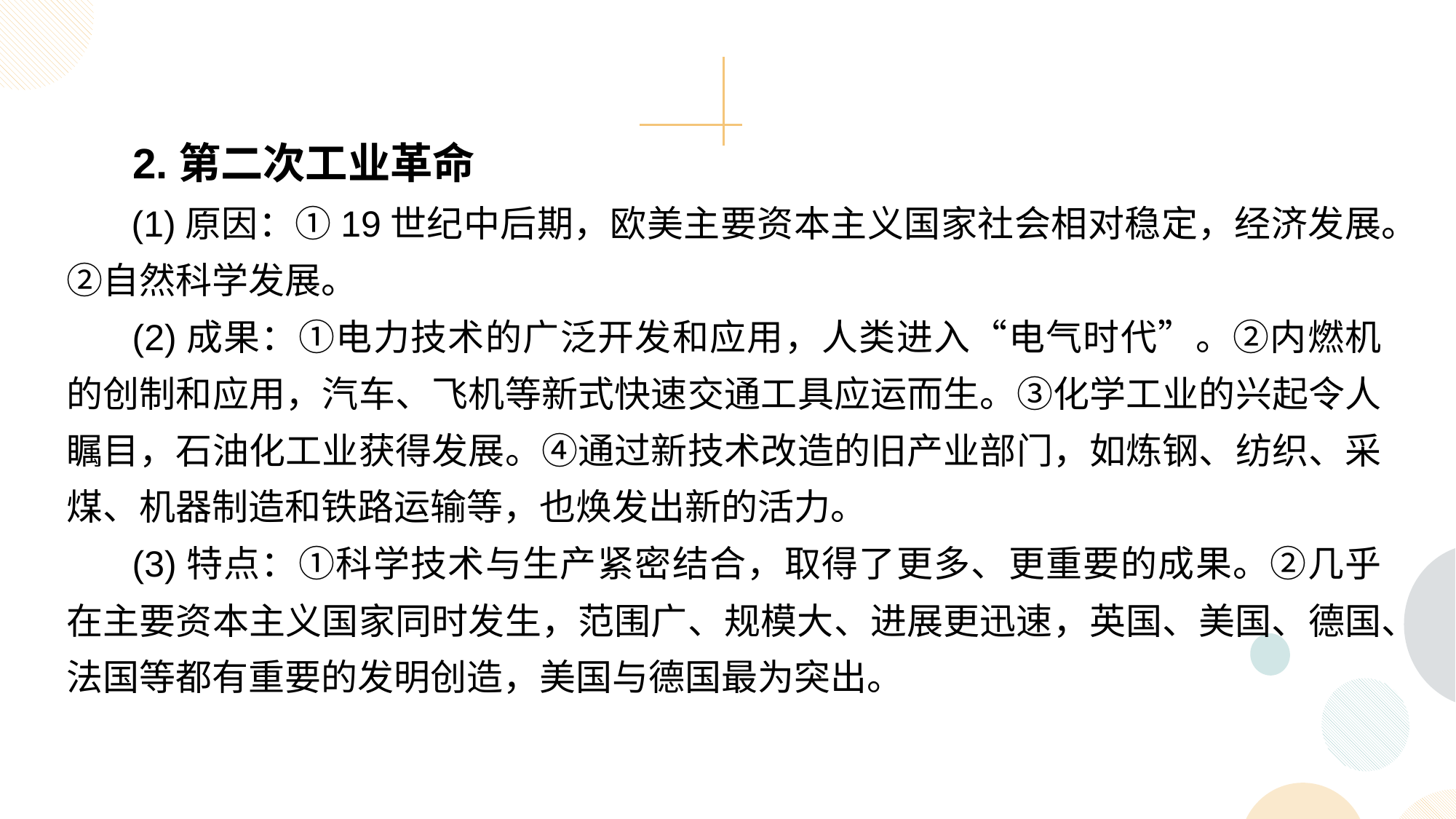

2.第二次工业革命
 (1)原因：①19世纪中后期，欧美主要资本主义国家社会相对稳定，经济发展。②自然科学发展。
 (2)成果：①电力技术的广泛开发和应用，人类进入“电气时代”。②内燃机的创制和应用，汽车、飞机等新式快速交通工具应运而生。③化学工业的兴起令人瞩目，石油化工业获得发展。④通过新技术改造的旧产业部门，如炼钢、纺织、采煤、机器制造和铁路运输等，也焕发出新的活力。
 (3)特点：①科学技术与生产紧密结合，取得了更多、更重要的成果。②几乎在主要资本主义国家同时发生，范围广、规模大、进展更迅速，英国、美国、德国、法国等都有重要的发明创造，美国与德国最为突出。